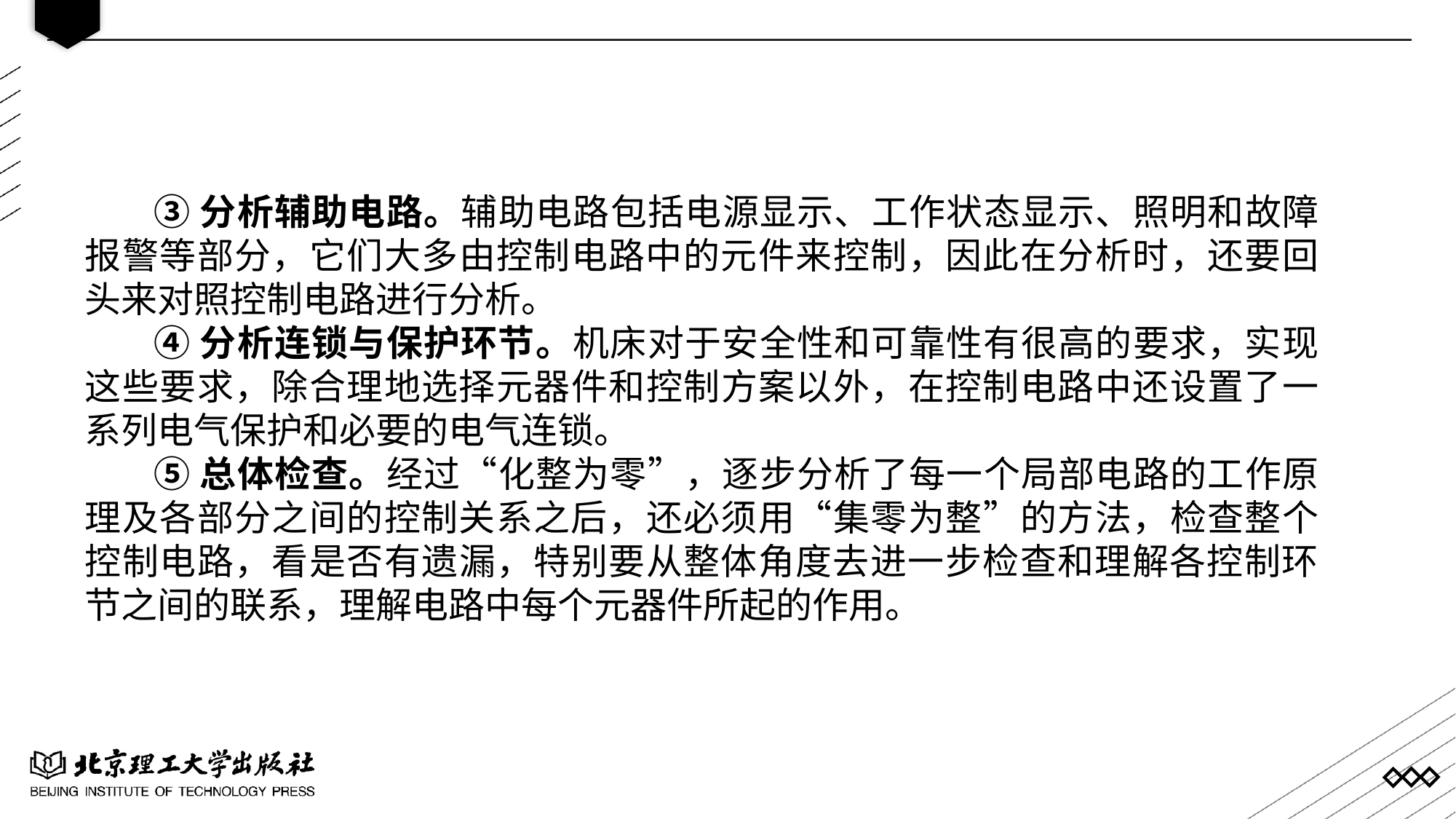

③分析辅助电路。辅助电路包括电源显示、工作状态显示、照明和故障报警等部分，它们大多由控制电路中的元件来控制，因此在分析时，还要回头来对照控制电路进行分析。
④分析连锁与保护环节。机床对于安全性和可靠性有很高的要求，实现这些要求，除合理地选择元器件和控制方案以外，在控制电路中还设置了一系列电气保护和必要的电气连锁。
⑤总体检查。经过“化整为零”，逐步分析了每一个局部电路的工作原理及各部分之间的控制关系之后，还必须用“集零为整”的方法，检查整个控制电路，看是否有遗漏，特别要从整体角度去进一步检查和理解各控制环节之间的联系，理解电路中每个元器件所起的作用。